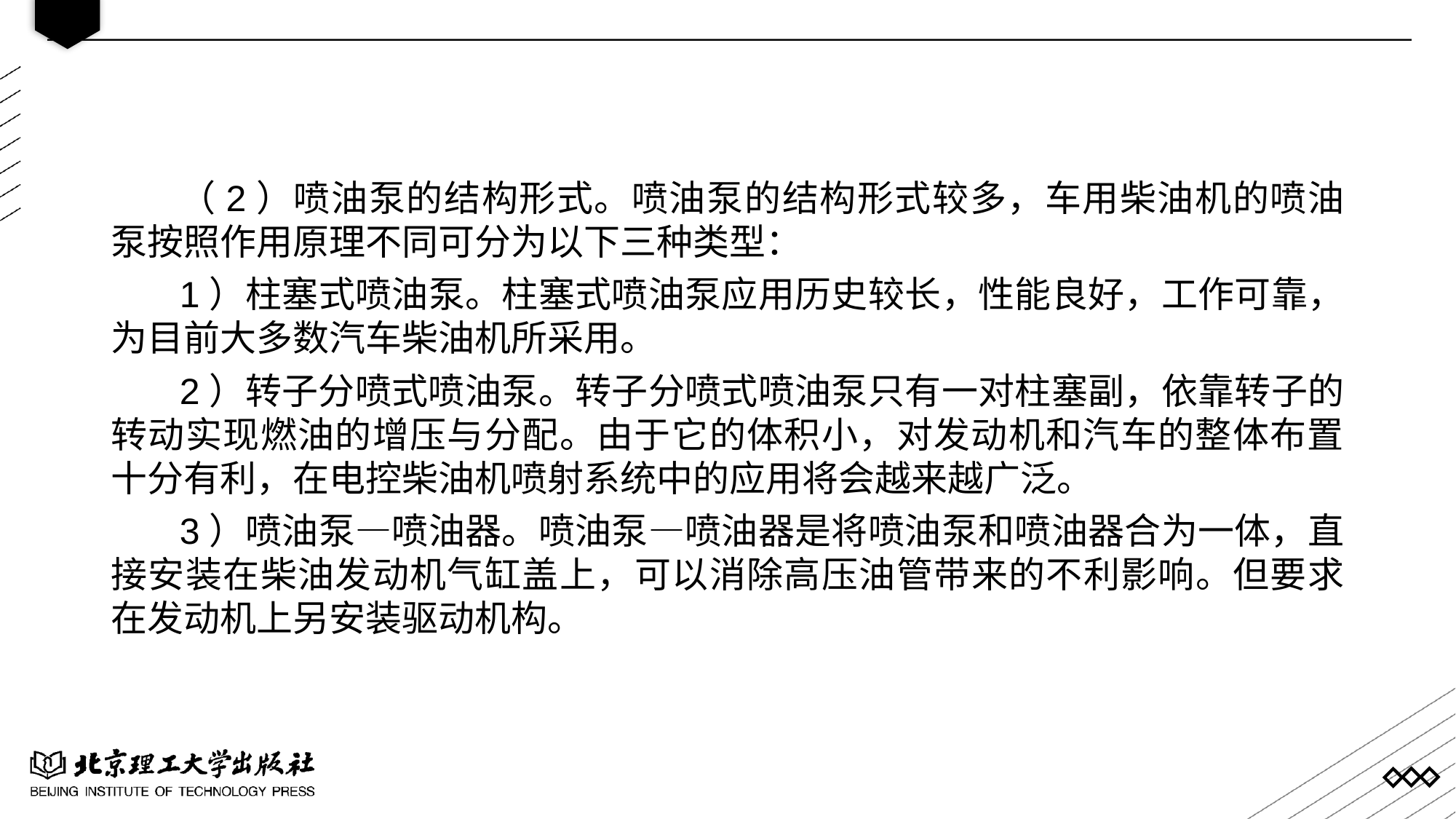

（2）喷油泵的结构形式。喷油泵的结构形式较多，车用柴油机的喷油泵按照作用原理不同可分为以下三种类型：
1）柱塞式喷油泵。柱塞式喷油泵应用历史较长，性能良好，工作可靠，为目前大多数汽车柴油机所采用。
2）转子分喷式喷油泵。转子分喷式喷油泵只有一对柱塞副，依靠转子的转动实现燃油的增压与分配。由于它的体积小，对发动机和汽车的整体布置十分有利，在电控柴油机喷射系统中的应用将会越来越广泛。
3）喷油泵—喷油器。喷油泵—喷油器是将喷油泵和喷油器合为一体，直接安装在柴油发动机气缸盖上，可以消除高压油管带来的不利影响。但要求在发动机上另安装驱动机构。